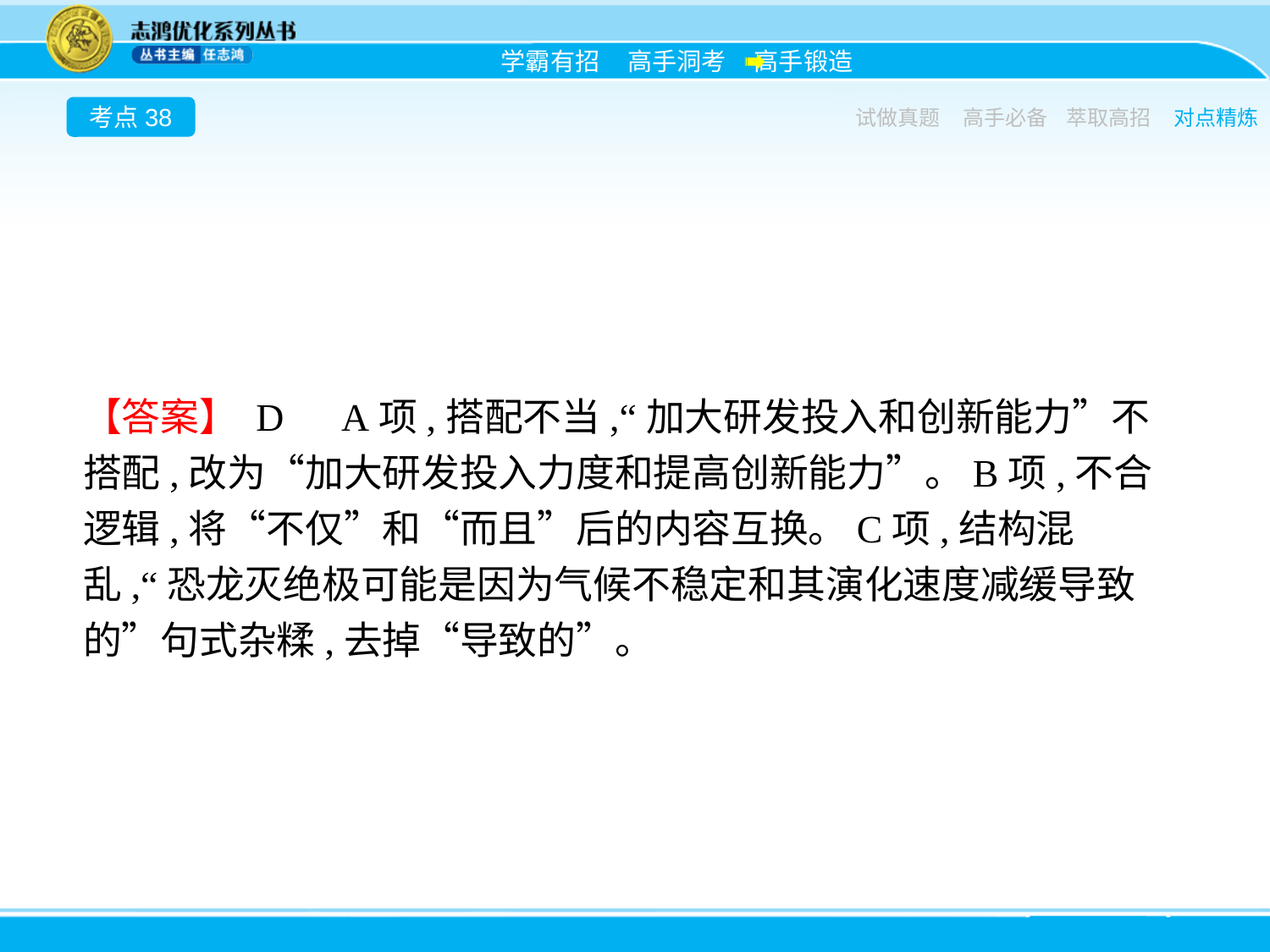

考点38
试做真题
高手必备
萃取高招
对点精炼
【答案】 D　A项,搭配不当,“加大研发投入和创新能力”不搭配,改为“加大研发投入力度和提高创新能力”。B项,不合逻辑,将“不仅”和“而且”后的内容互换。C项,结构混乱,“恐龙灭绝极可能是因为气候不稳定和其演化速度减缓导致的”句式杂糅,去掉“导致的”。